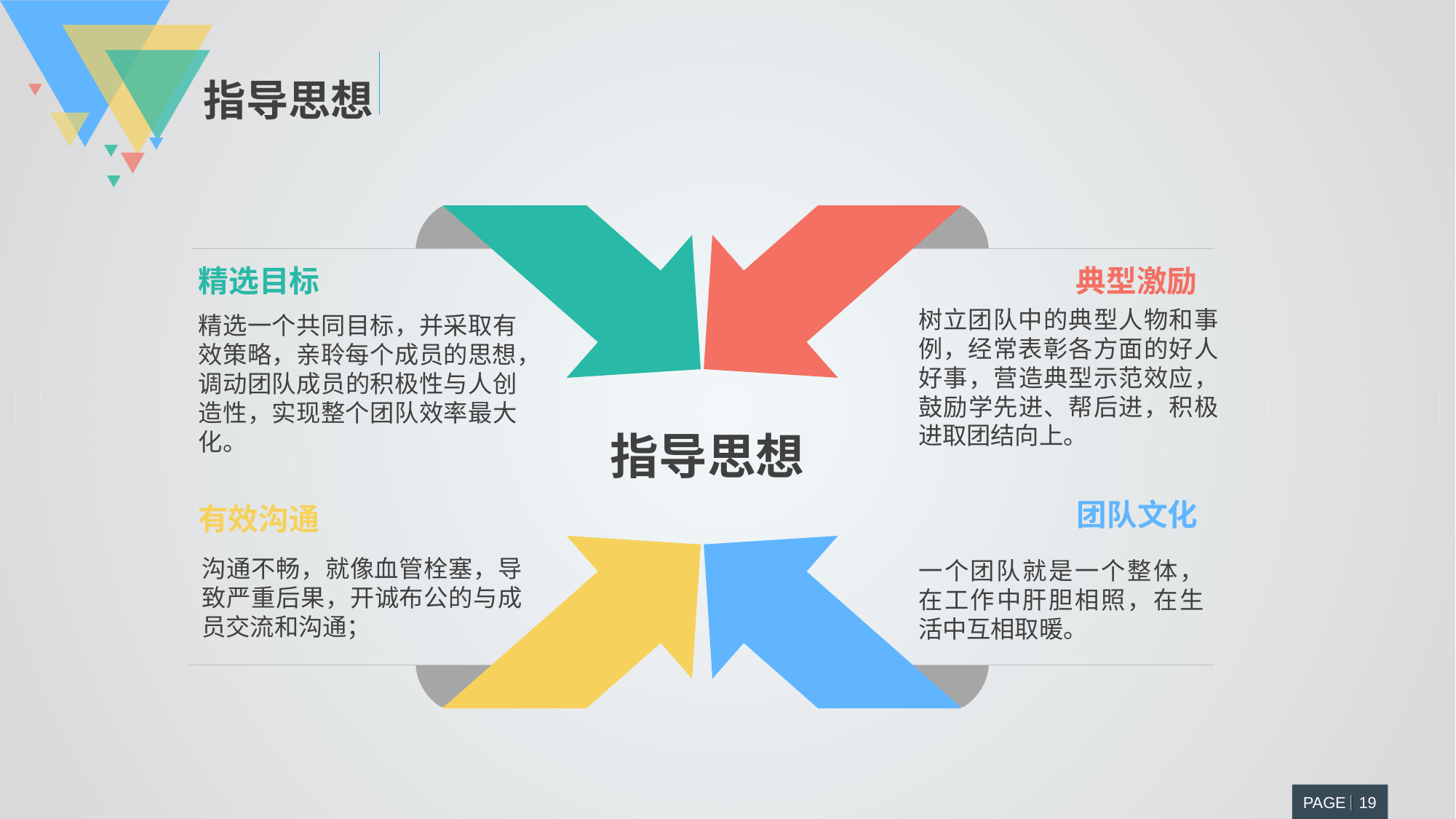

指导思想

精选目标
典型激励
树立团队中的典型人物和事例，经常表彰各方面的好人好事，营造典型示范效应，鼓励学先进、帮后进，积极进取团结向上。
精选一个共同目标，并采取有效策略，亲聆每个成员的思想，调动团队成员的积极性与人创造性，实现整个团队效率最大化。
团队文化
有效沟通
沟通不畅，就像血管栓塞，导致严重后果，开诚布公的与成员交流和沟通；
一个团队就是一个整体，在工作中肝胆相照，在生活中互相取暖。

指导思想

PAGE   19